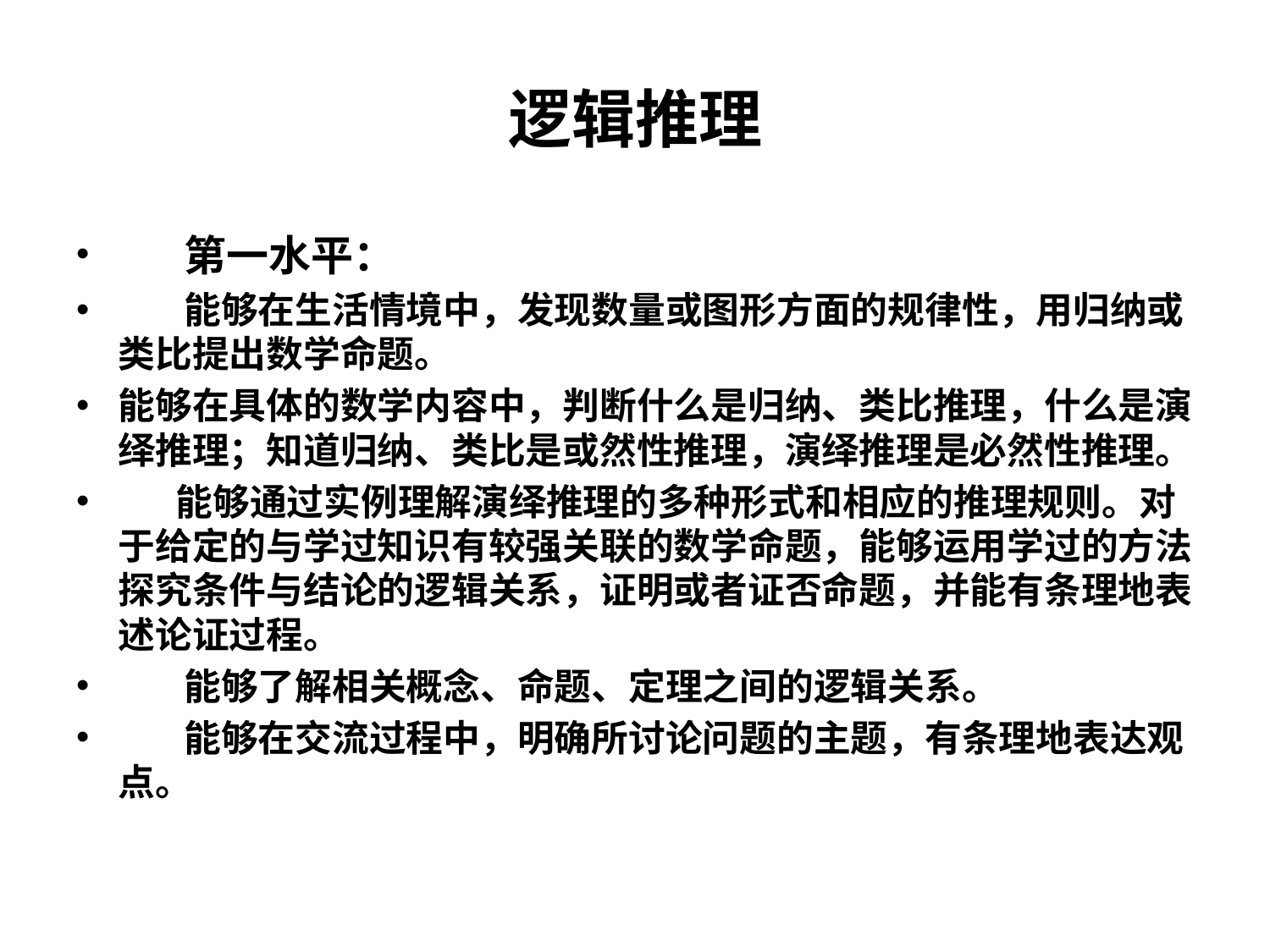

# 逻辑推理
       第一水平：
       能够在生活情境中，发现数量或图形方面的规律性，用归纳或类比提出数学命题。
能够在具体的数学内容中，判断什么是归纳、类比推理，什么是演绎推理；知道归纳、类比是或然性推理，演绎推理是必然性推理。
      能够通过实例理解演绎推理的多种形式和相应的推理规则。对于给定的与学过知识有较强关联的数学命题，能够运用学过的方法探究条件与结论的逻辑关系，证明或者证否命题，并能有条理地表述论证过程。
       能够了解相关概念、命题、定理之间的逻辑关系。
       能够在交流过程中，明确所讨论问题的主题，有条理地表达观点。